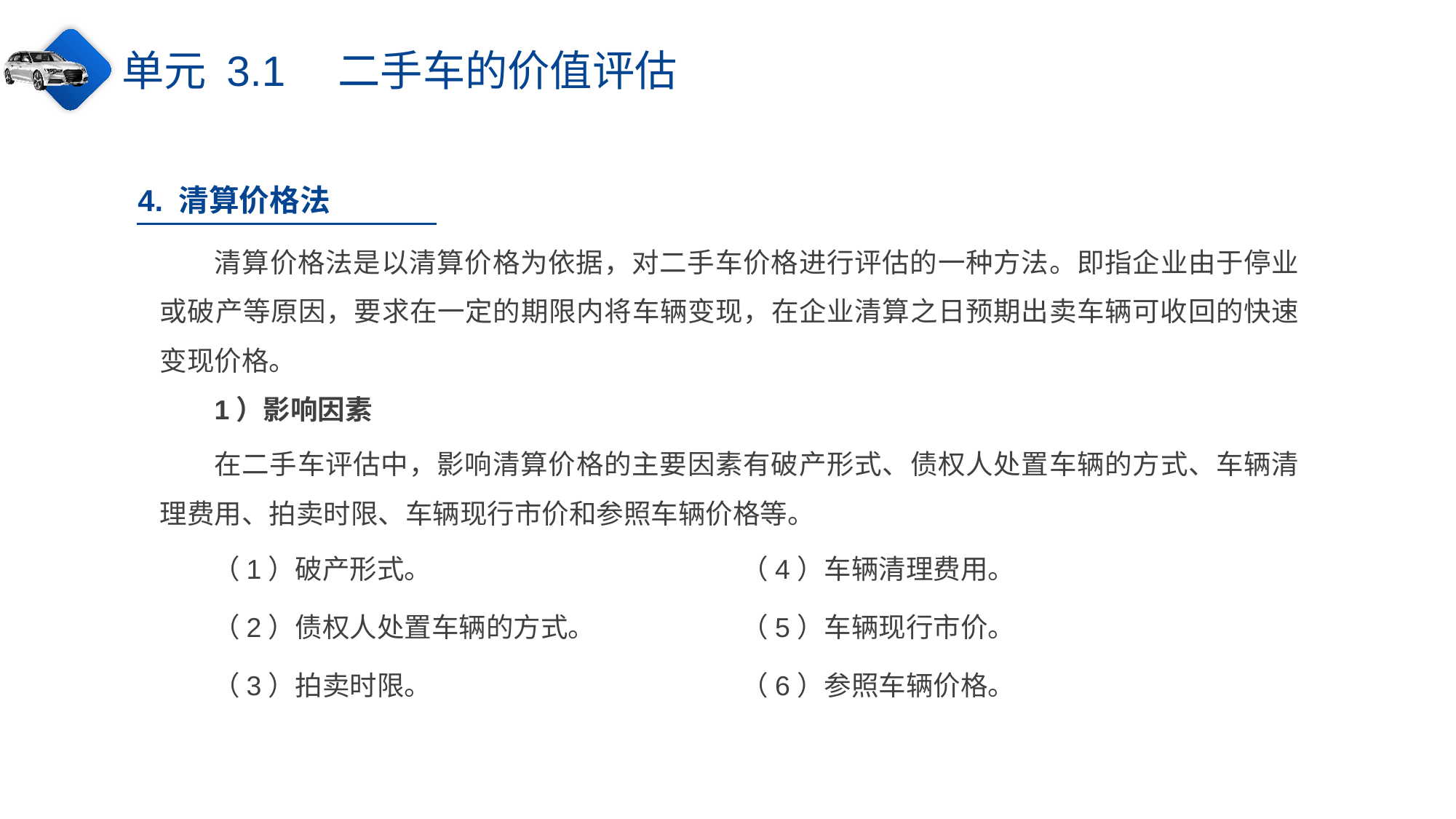

单元 3.1　二手车的价值评估
4. 清算价格法
清算价格法是以清算价格为依据，对二手车价格进行评估的一种方法。即指企业由于停业或破产等原因，要求在一定的期限内将车辆变现，在企业清算之日预期出卖车辆可收回的快速变现价格。
1）影响因素
在二手车评估中，影响清算价格的主要因素有破产形式、债权人处置车辆的方式、车辆清理费用、拍卖时限、车辆现行市价和参照车辆价格等。
（1）破产形式。
（2）债权人处置车辆的方式。
（3）拍卖时限。
（4）车辆清理费用。
（5）车辆现行市价。
（6）参照车辆价格。